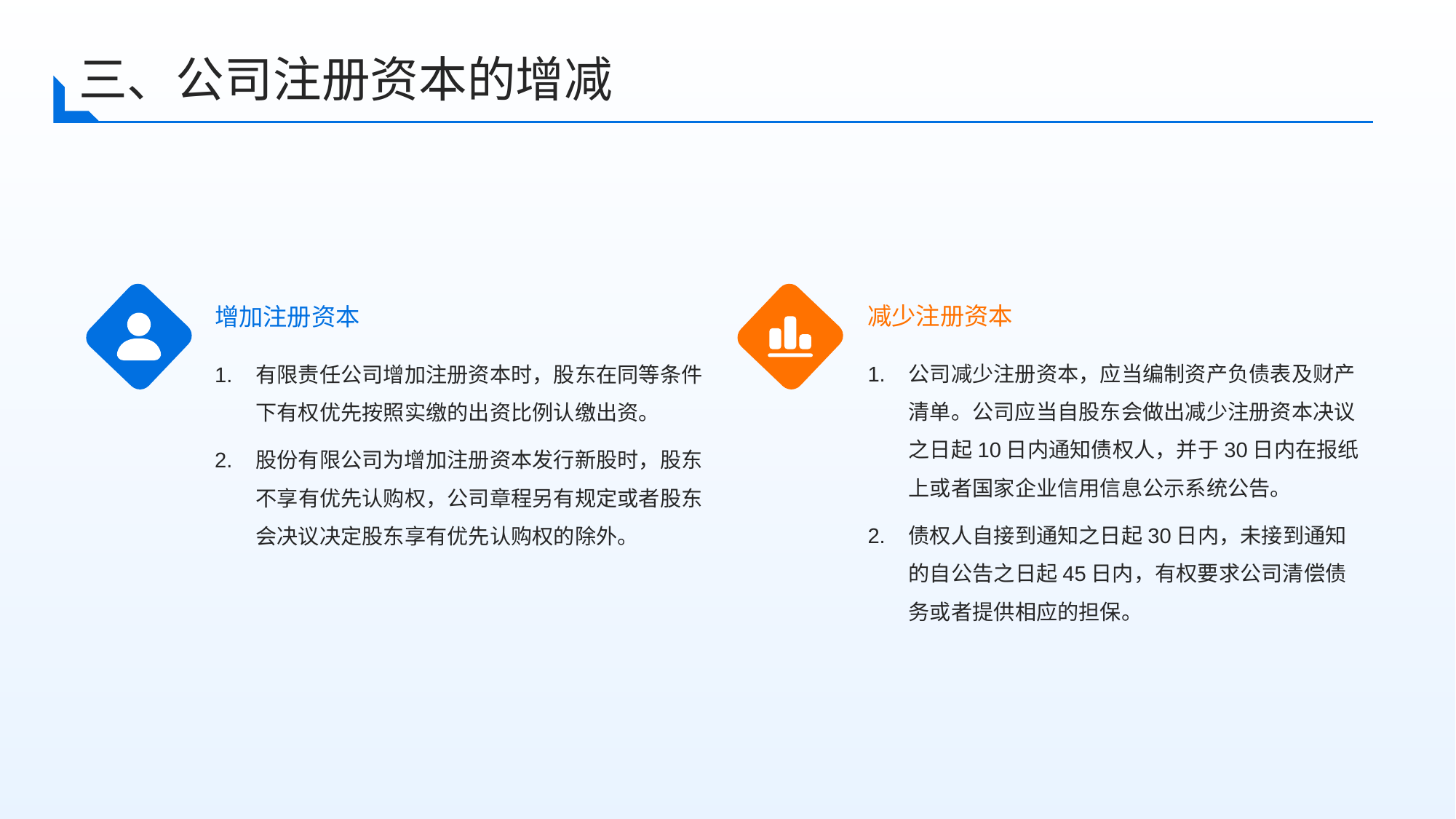

三、公司注册资本的增减

减少注册资本
增加注册资本

公司减少注册资本，应当编制资产负债表及财产清单。公司应当自股东会做出减少注册资本决议之日起10日内通知债权人，并于30日内在报纸上或者国家企业信用信息公示系统公告。
债权人自接到通知之日起30日内，未接到通知的自公告之日起45日内，有权要求公司清偿债务或者提供相应的担保。
有限责任公司增加注册资本时，股东在同等条件下有权优先按照实缴的出资比例认缴出资。
股份有限公司为增加注册资本发行新股时，股东不享有优先认购权，公司章程另有规定或者股东会决议决定股东享有优先认购权的除外。